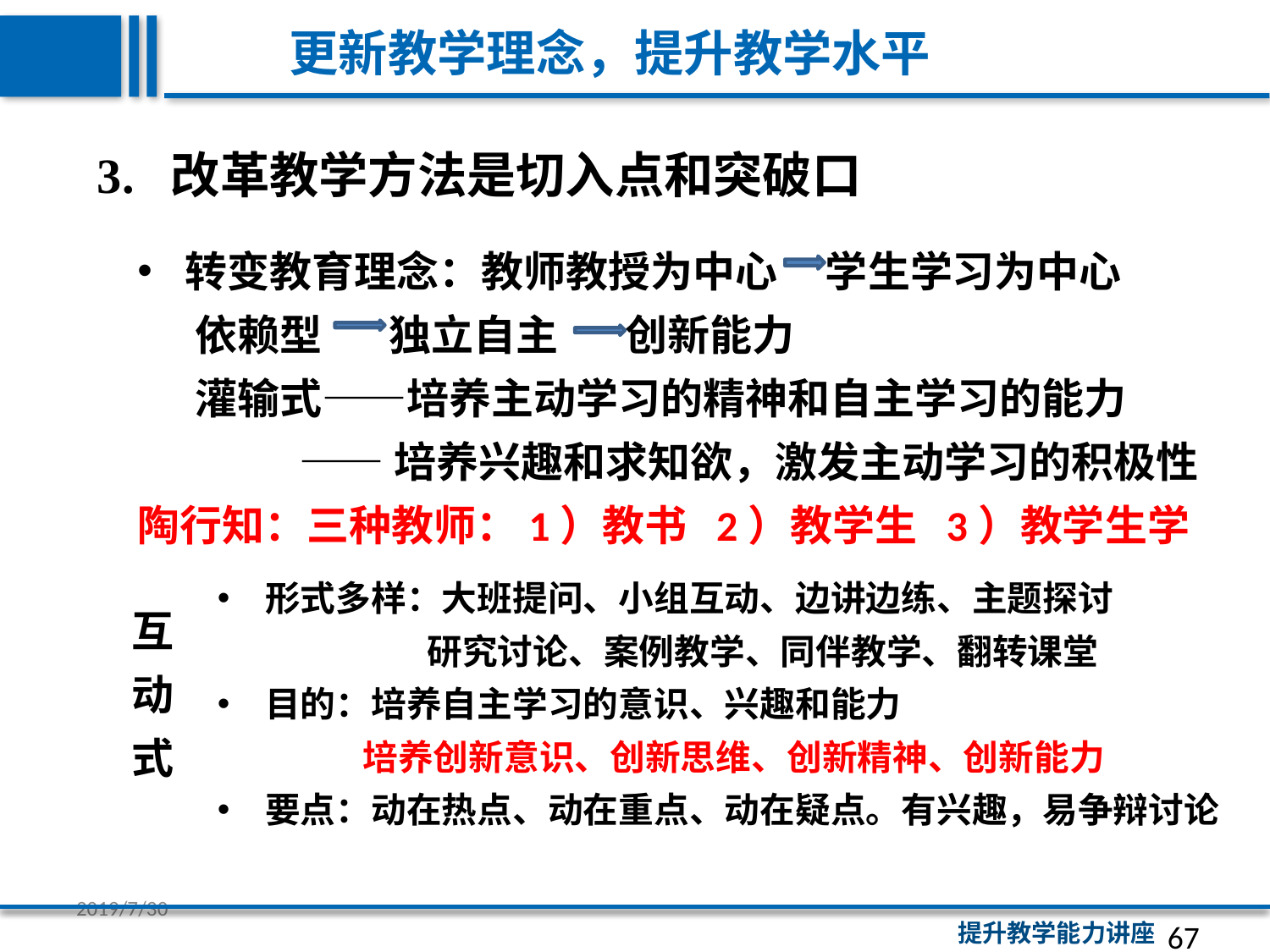

更新教学理念，提升教学水平
3.  改革教学方法是切入点和突破口
转变教育理念：教师教授为中心     学生学习为中心
     依赖型       独立自主       创新能力
     灌输式——培养主动学习的精神和自主学习的能力
                 ——培养兴趣和求知欲，激发主动学习的积极性
陶行知：三种教师：1）教书  2）教学生  3）教学生学

形式多样：大班提问、小组互动、边讲边练、主题探讨
                         研究讨论、案例教学、同伴教学、翻转课堂
目的：培养自主学习的意识、兴趣和能力
                 培养创新意识、创新思维、创新精神、创新能力
要点：动在热点、动在重点、动在疑点。有兴趣，易争辩讨论
互动式
67